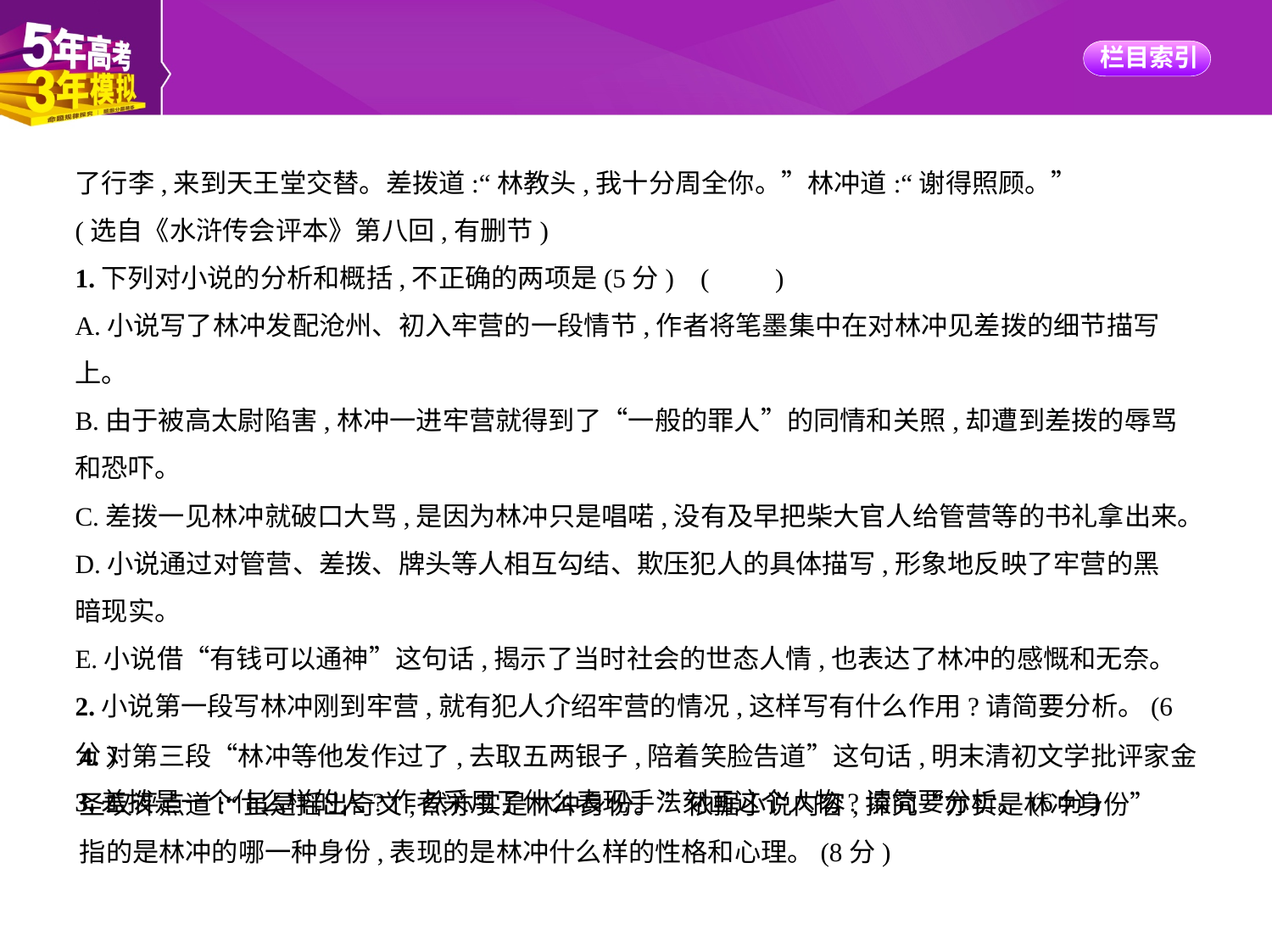

了行李,来到天王堂交替。差拨道:“林教头,我十分周全你。”林冲道:“谢得照顾。”
(选自《水浒传会评本》第八回,有删节)
1.下列对小说的分析和概括,不正确的两项是(5分) (　　)
A.小说写了林冲发配沧州、初入牢营的一段情节,作者将笔墨集中在对林冲见差拨的细节描写上。
B.由于被高太尉陷害,林冲一进牢营就得到了“一般的罪人”的同情和关照,却遭到差拨的辱骂
和恐吓。
C.差拨一见林冲就破口大骂,是因为林冲只是唱喏,没有及早把柴大官人给管营等的书礼拿出来。
D.小说通过对管营、差拨、牌头等人相互勾结、欺压犯人的具体描写,形象地反映了牢营的黑
暗现实。
E.小说借“有钱可以通神”这句话,揭示了当时社会的世态人情,也表达了林冲的感慨和无奈。
2.小说第一段写林冲刚到牢营,就有犯人介绍牢营的情况,这样写有什么作用?请简要分析。(6分)
3.差拨是一个什么样的人?作者采用了什么表现手法刻画这个人物?请简要分析。(6分)
4.对第三段“林冲等他发作过了,去取五两银子,陪着笑脸告道”这句话,明末清初文学批评家金
圣叹评点道:“虽是摇出奇文,然亦实是林冲身份。”依据小说内容,探究“亦实是林冲身份”
指的是林冲的哪一种身份,表现的是林冲什么样的性格和心理。(8分)